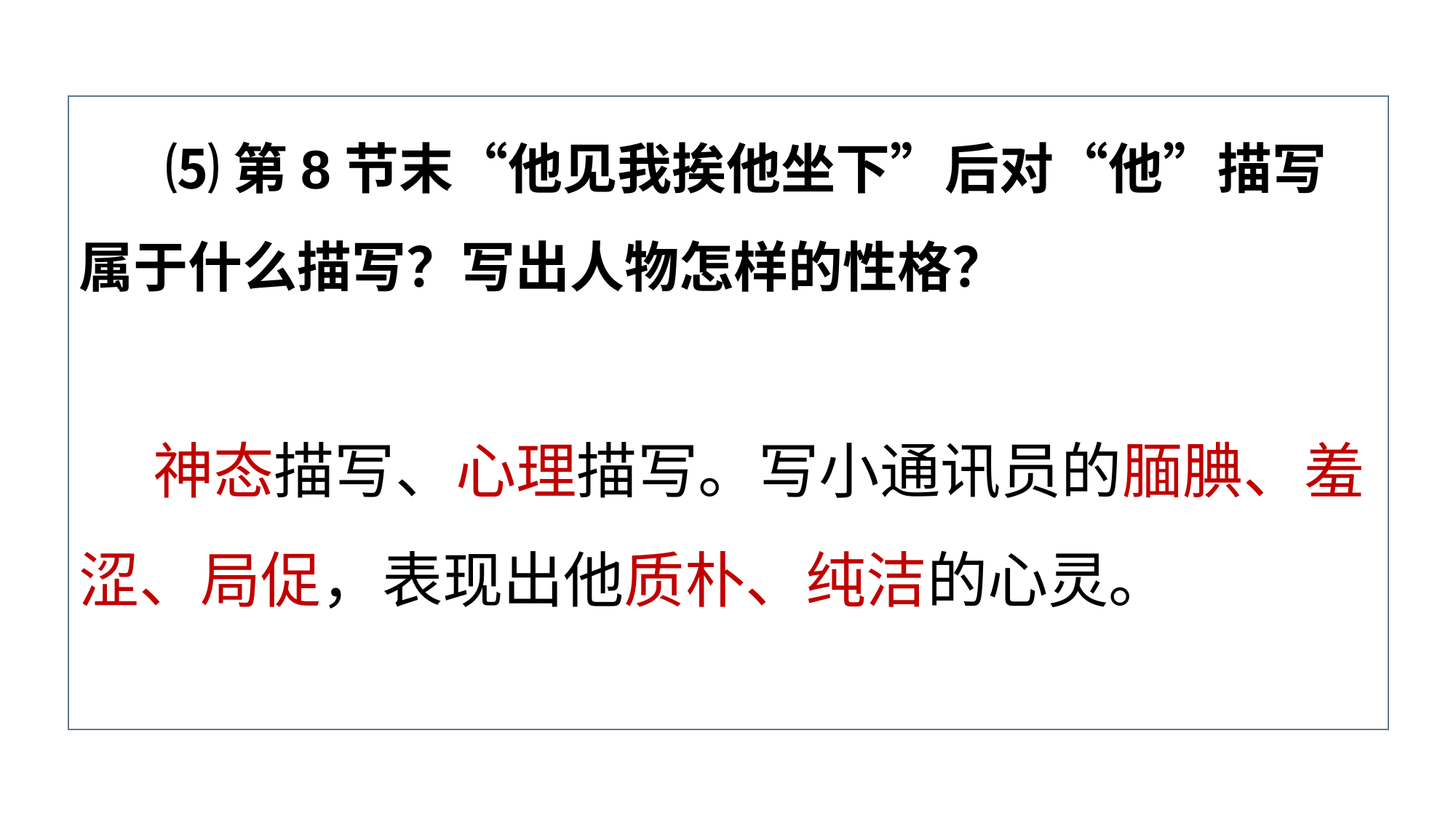

⑸第8节末“他见我挨他坐下”后对“他”描写属于什么描写？写出人物怎样的性格？

     神态描写、心理描写。写小通讯员的腼腆、羞涩、局促，表现出他质朴、纯洁的心灵。